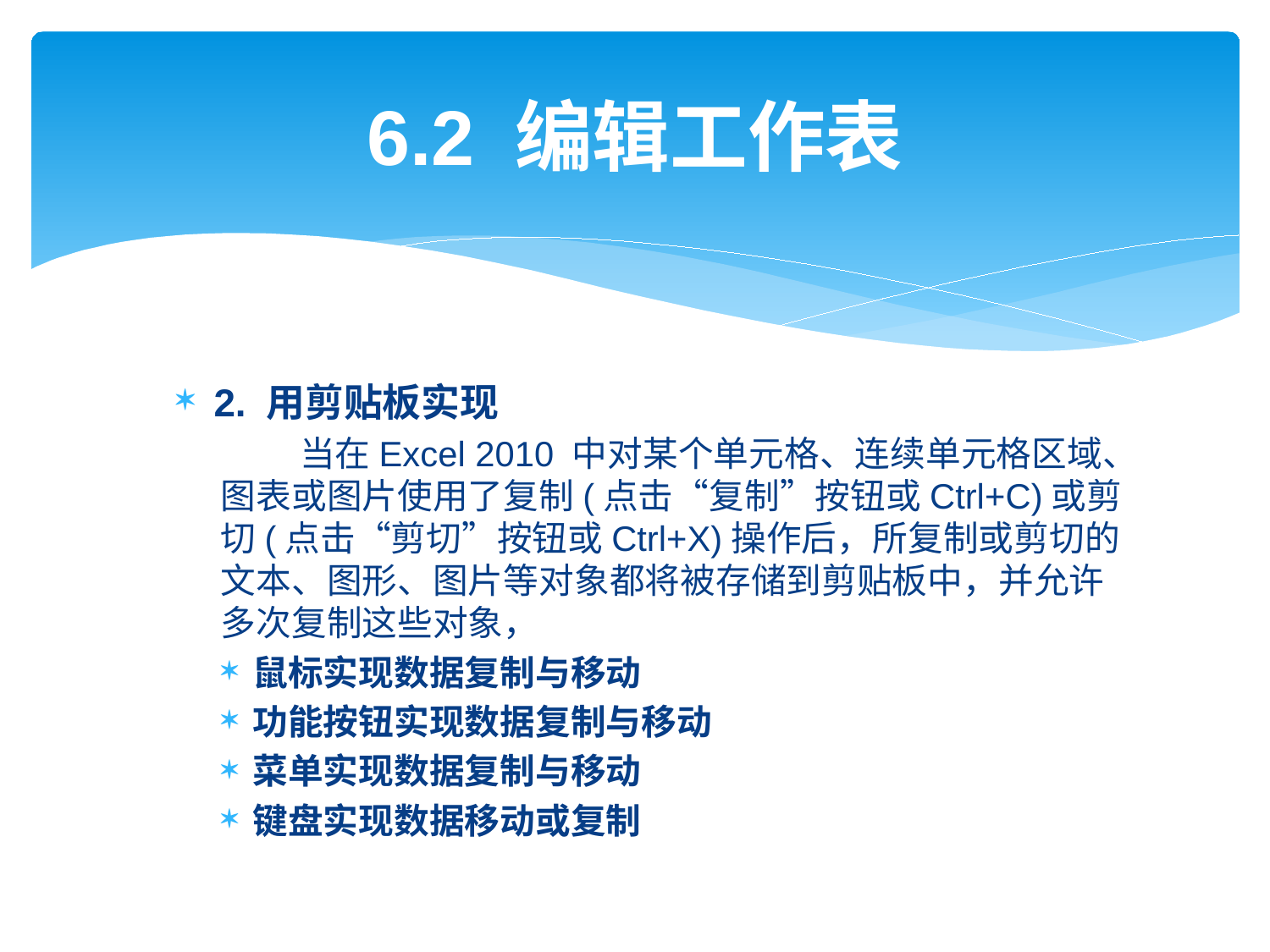

# 6.2 编辑工作表
2. 用剪贴板实现
         当在Excel 2010 中对某个单元格、连续单元格区域、图表或图片使用了复制(点击“复制”按钮或Ctrl+C)或剪切(点击“剪切”按钮或Ctrl+X)操作后，所复制或剪切的文本、图形、图片等对象都将被存储到剪贴板中，并允许多次复制这些对象，
鼠标实现数据复制与移动
功能按钮实现数据复制与移动
菜单实现数据复制与移动
键盘实现数据移动或复制